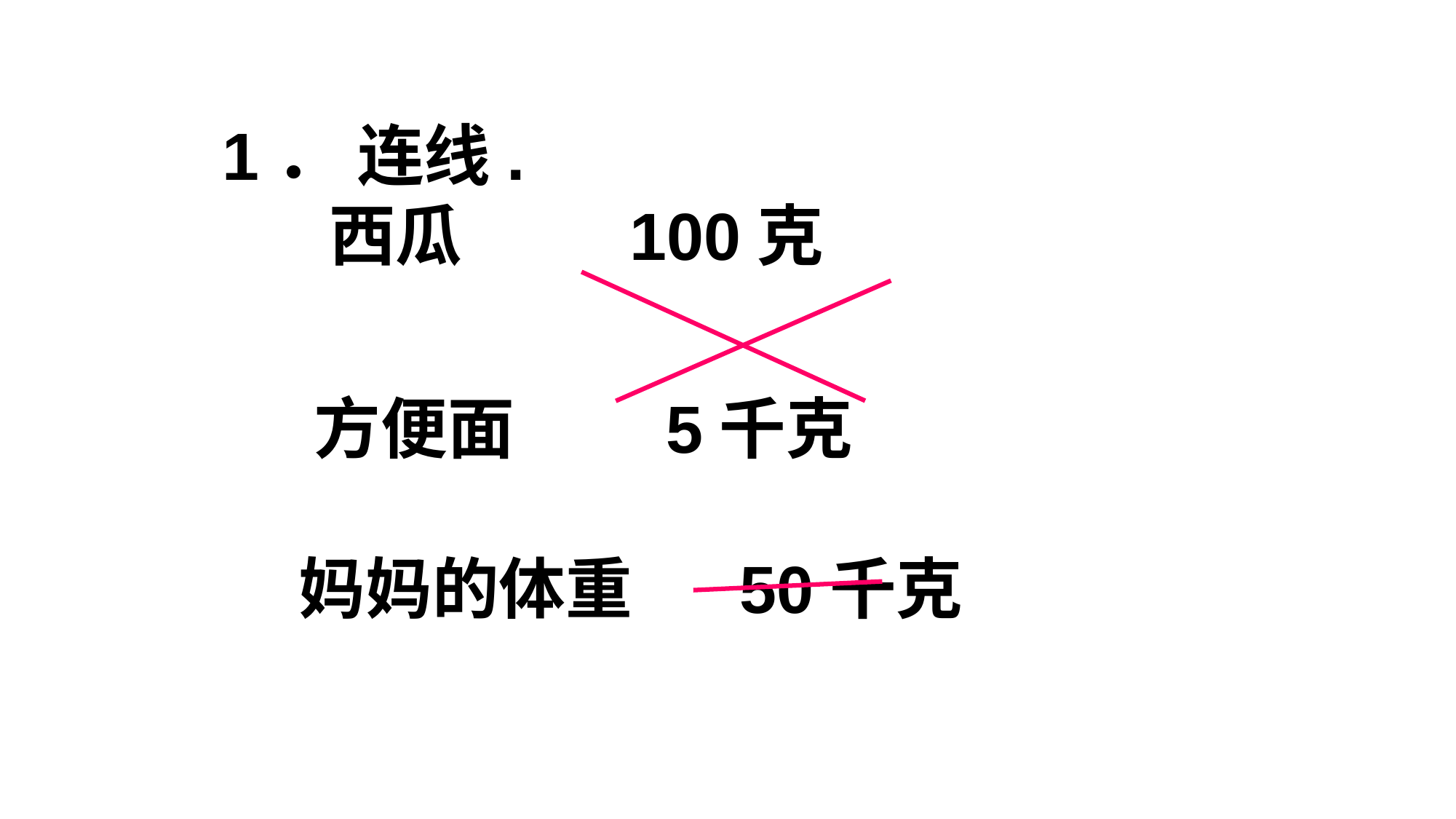

1． 连线.
      西瓜          100克

     方便面         5千克

    妈妈的体重      50千克